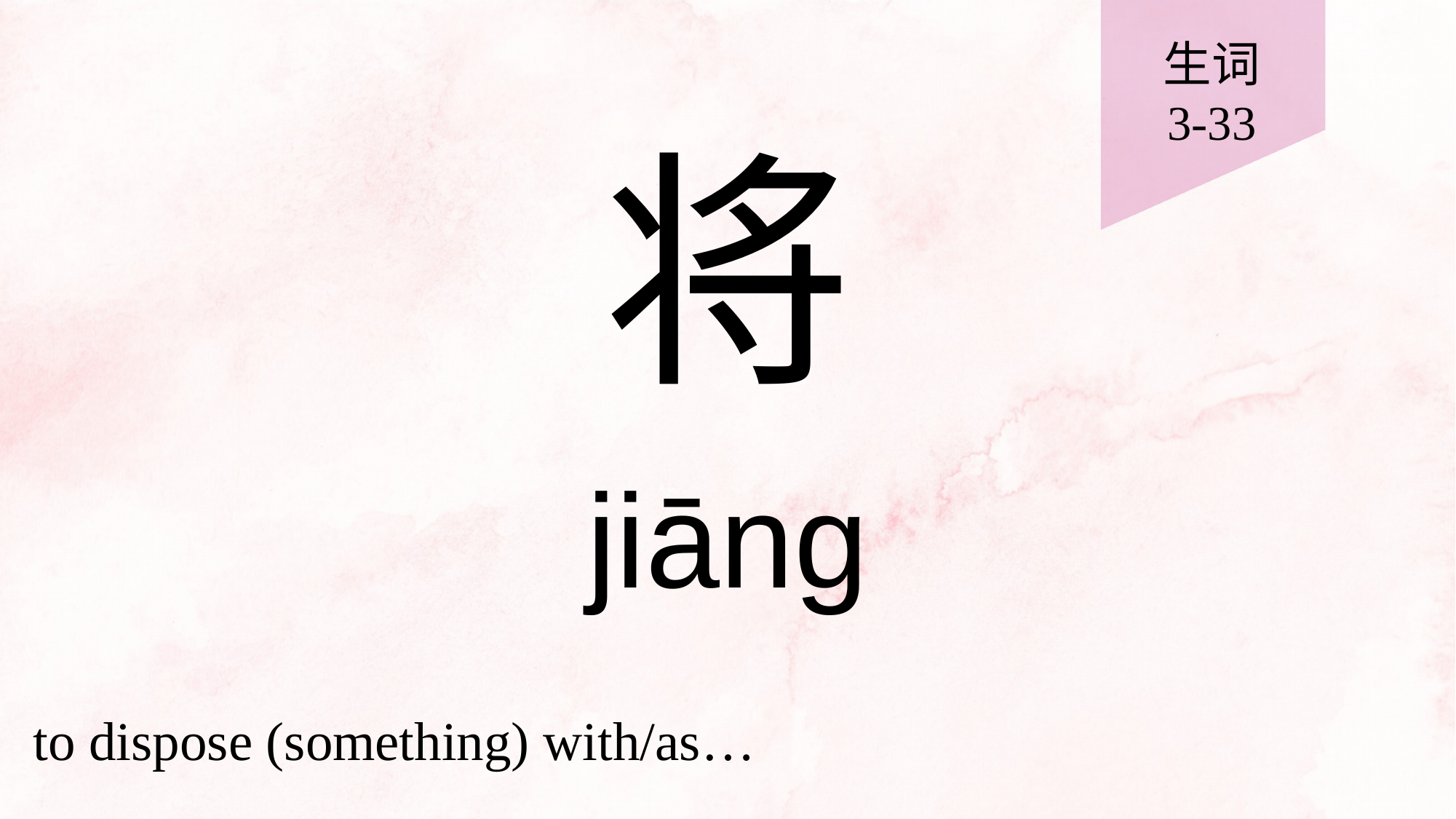

生词
3-33
# 将
jiāng
to dispose (something) with/as…